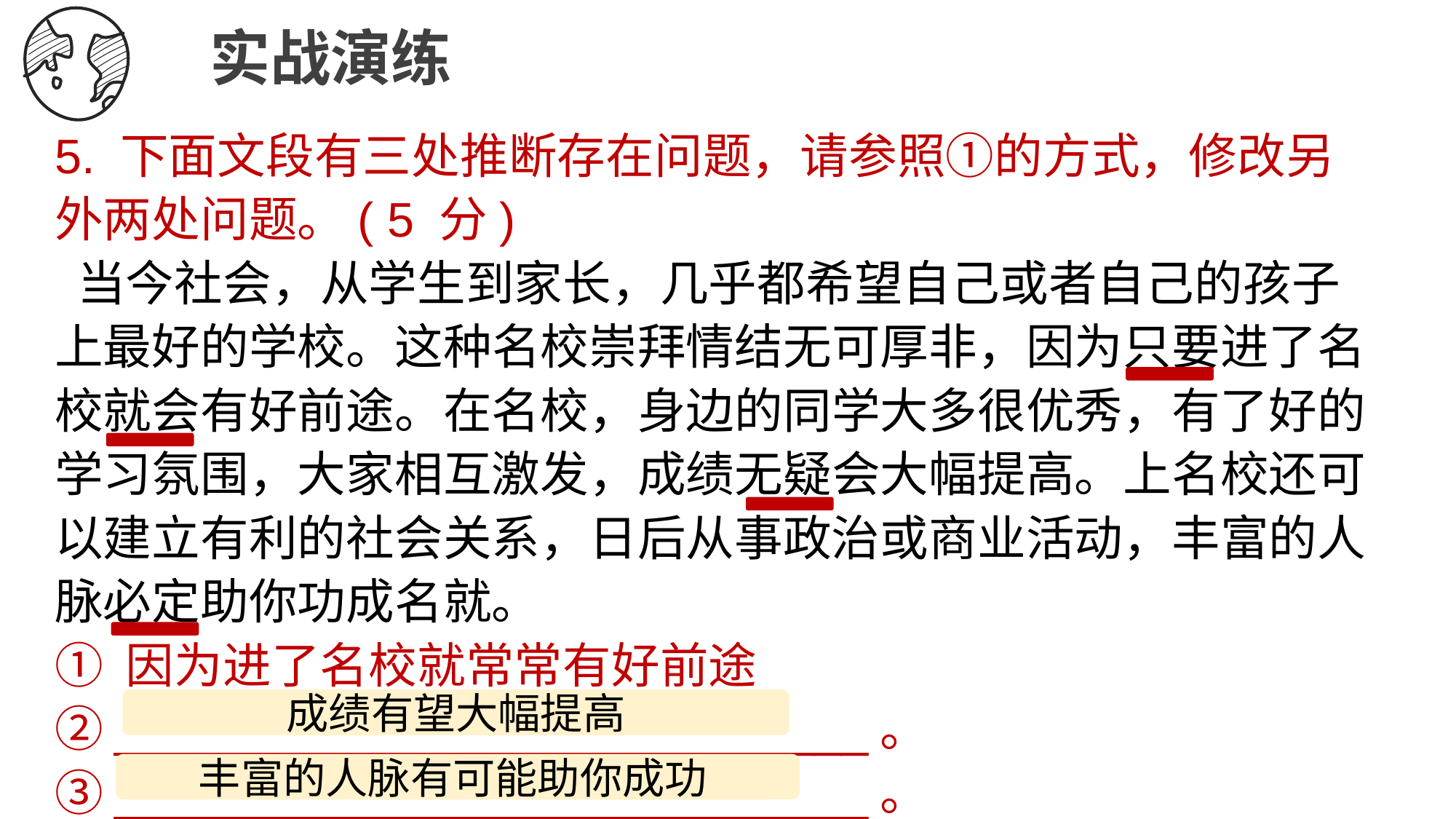

实战演练
5. 下面文段有三处推断存在问题，请参照①的方式，修改另外两处问题。( 5 分)
 当今社会，从学生到家长，几乎都希望自己或者自己的孩子上最好的学校。这种名校崇拜情结无可厚非，因为只要进了名校就会有好前途。在名校，身边的同学大多很优秀，有了好的学习氛围，大家相互激发，成绩无疑会大幅提高。上名校还可以建立有利的社会关系，日后从事政治或商业活动，丰富的人脉必定助你功成名就。
① 因为进了名校就常常有好前途   ②____________________________。  ③____________________________。

成绩有望大幅提高
丰富的人脉有可能助你成功